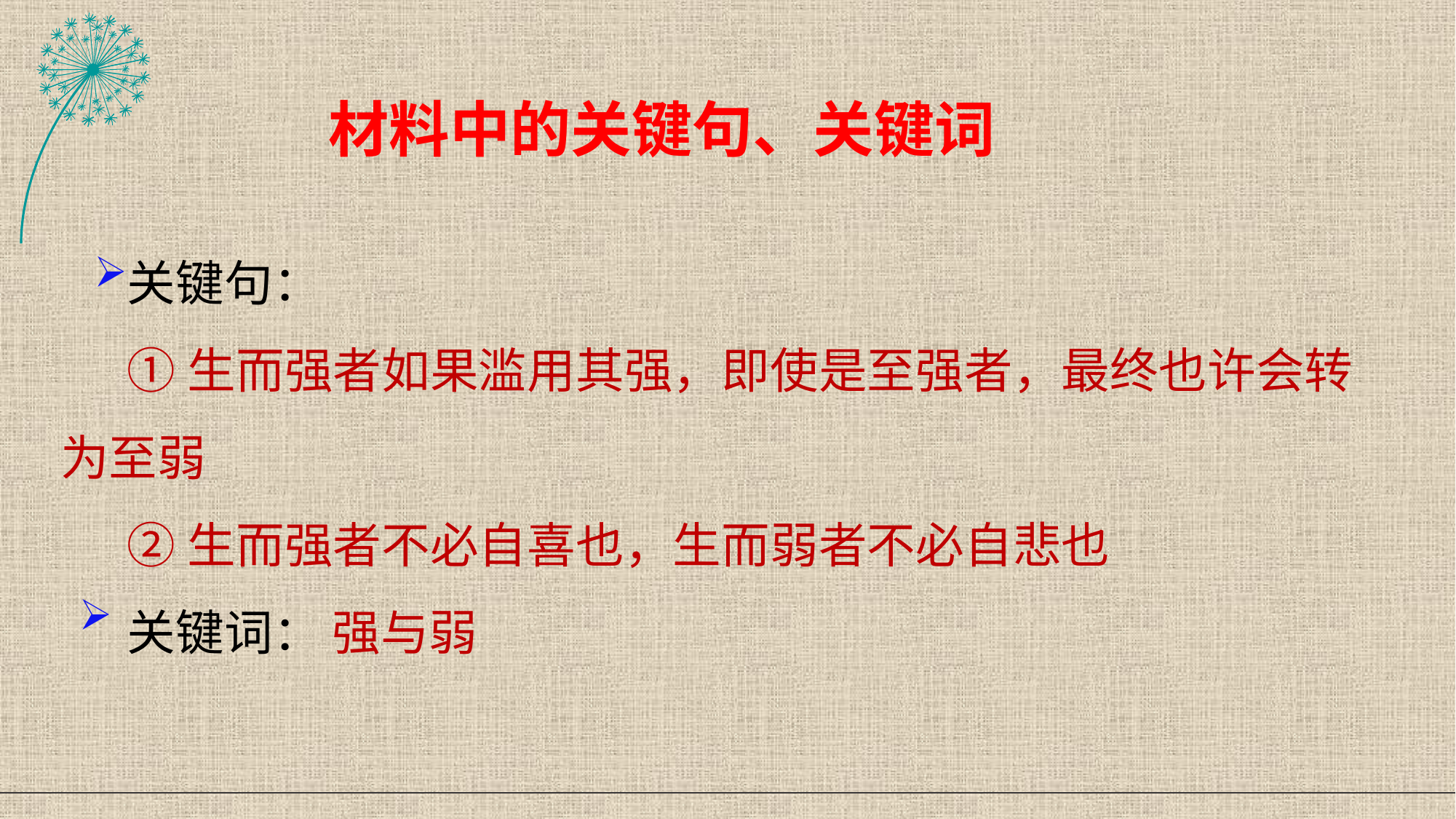

材料中的关键句、关键词

关键句：
①生而强者如果滥用其强，即使是至强者，最终也许会转为至弱
②生而强者不必自喜也，生而弱者不必自悲也
关键词： 强与弱

#
41